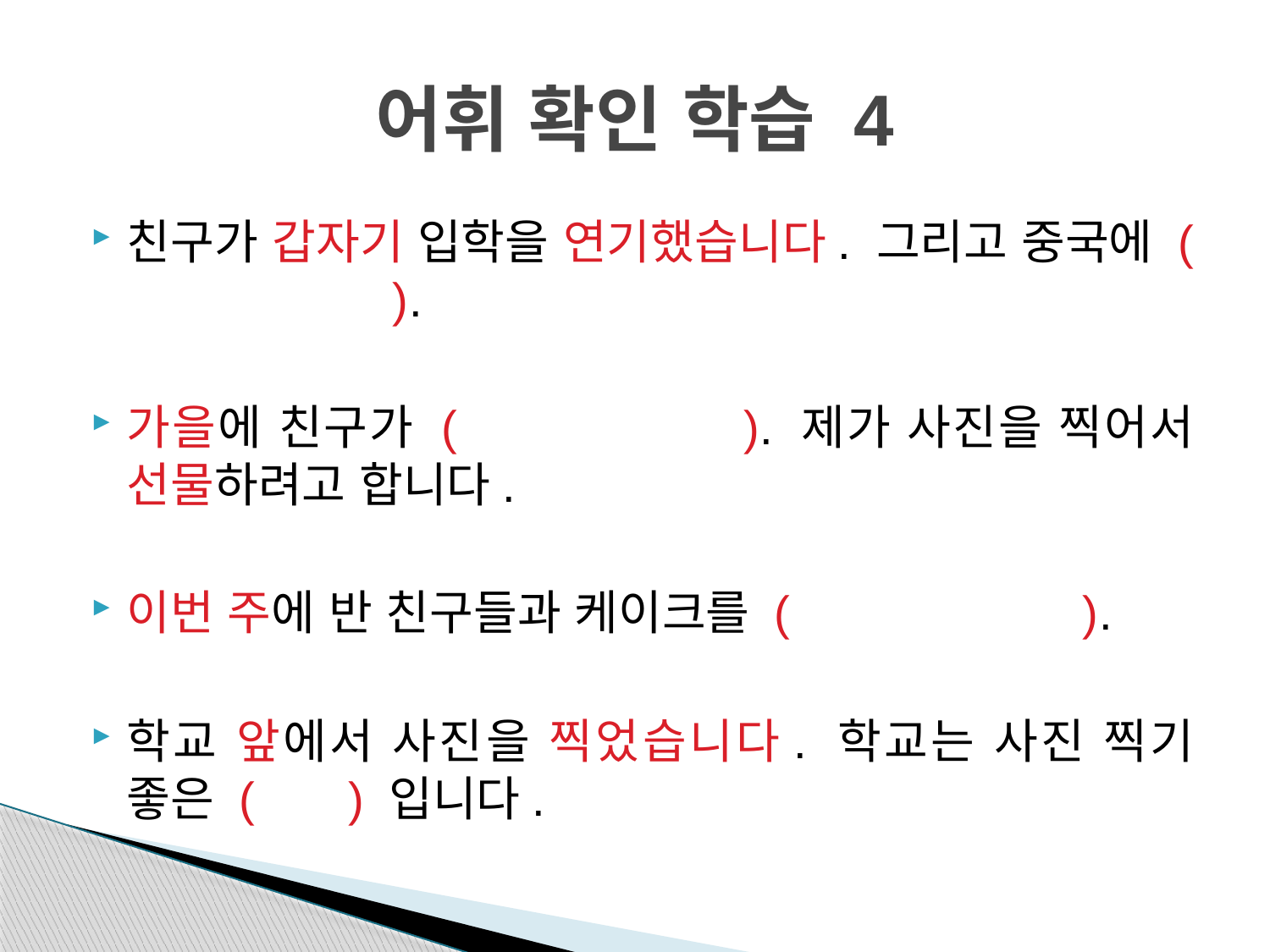

# 어휘 확인 학습 4
친구가 갑자기 입학을 연기했습니다. 그리고 중국에 (                     ).

가을에 친구가 (                   ). 제가 사진을 찍어서 선물하려고 합니다.

이번 주에 반 친구들과 케이크를 (                      ).

학교 앞에서 사진을 찍었습니다. 학교는 사진 찍기 좋은 (       ) 입니다.